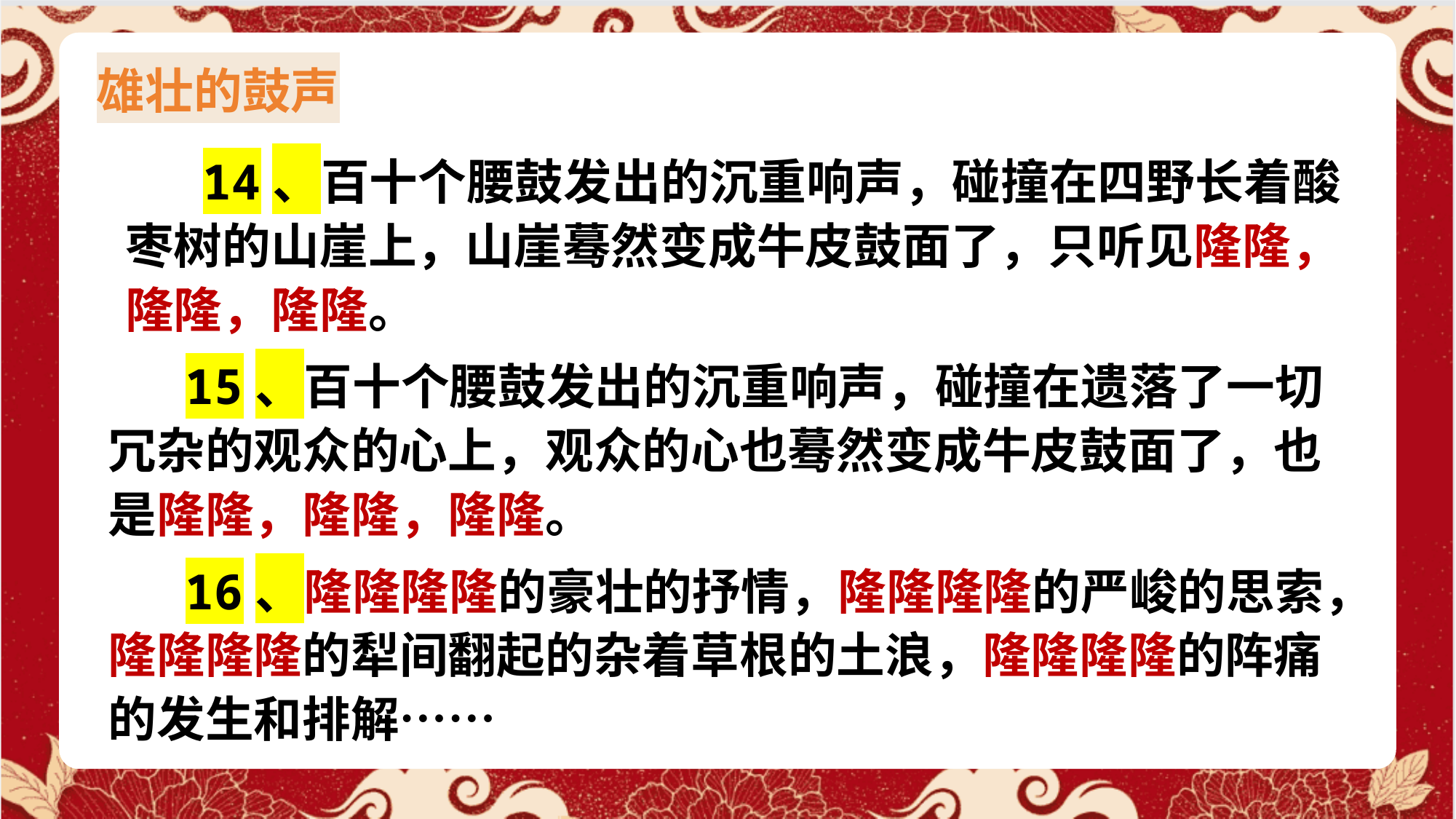

雄壮的鼓声
14、百十个腰鼓发出的沉重响声，碰撞在四野长着酸枣树的山崖上，山崖蓦然变成牛皮鼓面了，只听见隆隆，隆隆，隆隆。
15、百十个腰鼓发出的沉重响声，碰撞在遗落了一切冗杂的观众的心上，观众的心也蓦然变成牛皮鼓面了，也是隆隆，隆隆，隆隆。
16、隆隆隆隆的豪壮的抒情，隆隆隆隆的严峻的思索，隆隆隆隆的犁间翻起的杂着草根的土浪，隆隆隆隆的阵痛的发生和排解……